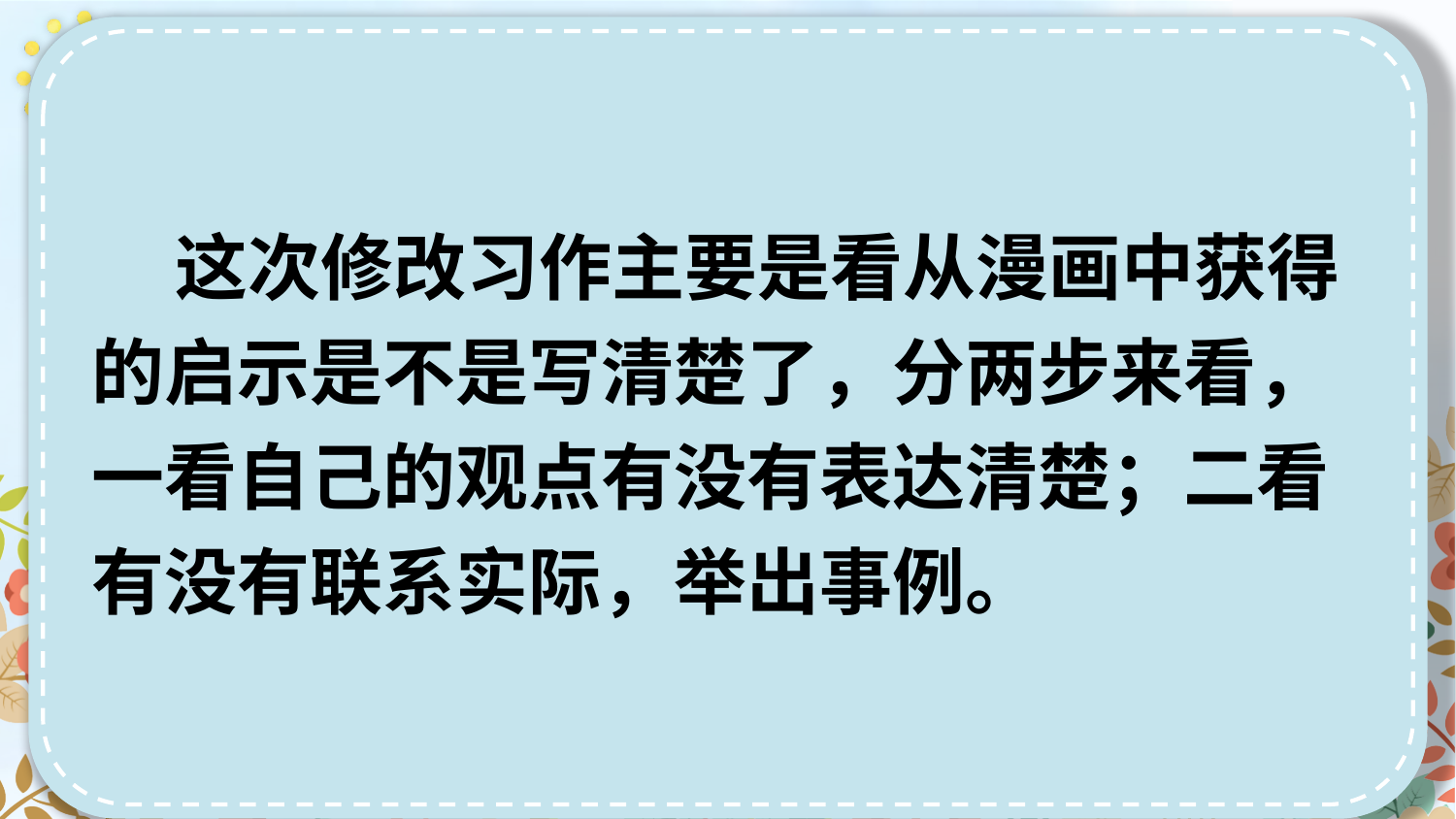

这次修改习作主要是看从漫画中获得的启示是不是写清楚了，分两步来看，一看自己的观点有没有表达清楚；二看有没有联系实际，举出事例。